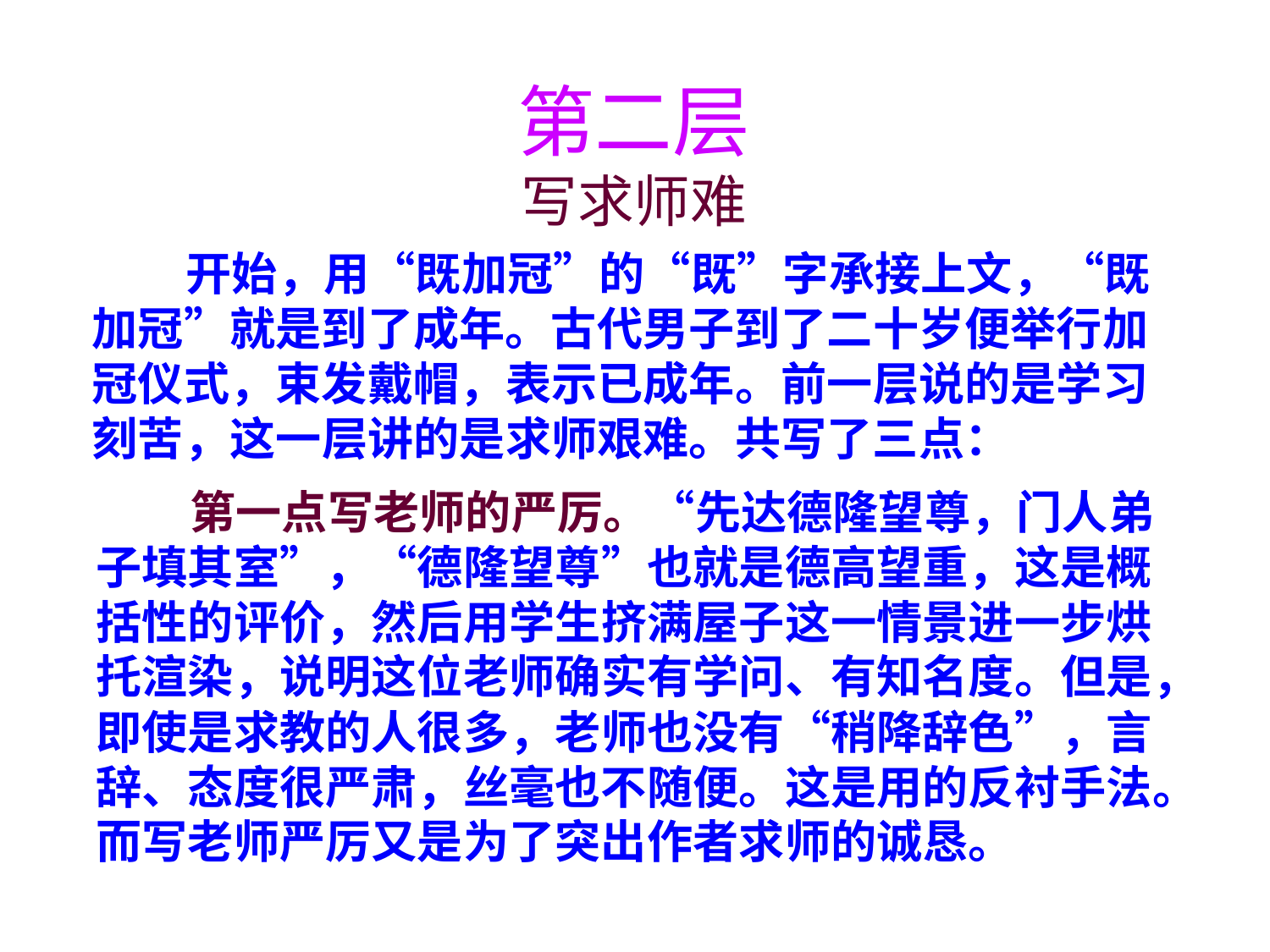

第二层
写求师难
        开始，用“既加冠”的“既”字承接上文，“既加冠”就是到了成年。古代男子到了二十岁便举行加冠仪式，束发戴帽，表示已成年。前一层说的是学习刻苦，这一层讲的是求师艰难。共写了三点：
        第一点写老师的严厉。“先达德隆望尊，门人弟子填其室”，“德隆望尊”也就是德高望重，这是概括性的评价，然后用学生挤满屋子这一情景进一步烘托渲染，说明这位老师确实有学问、有知名度。但是，即使是求教的人很多，老师也没有“稍降辞色”，言辞、态度很严肃，丝毫也不随便。这是用的反衬手法。而写老师严厉又是为了突出作者求师的诚恳。